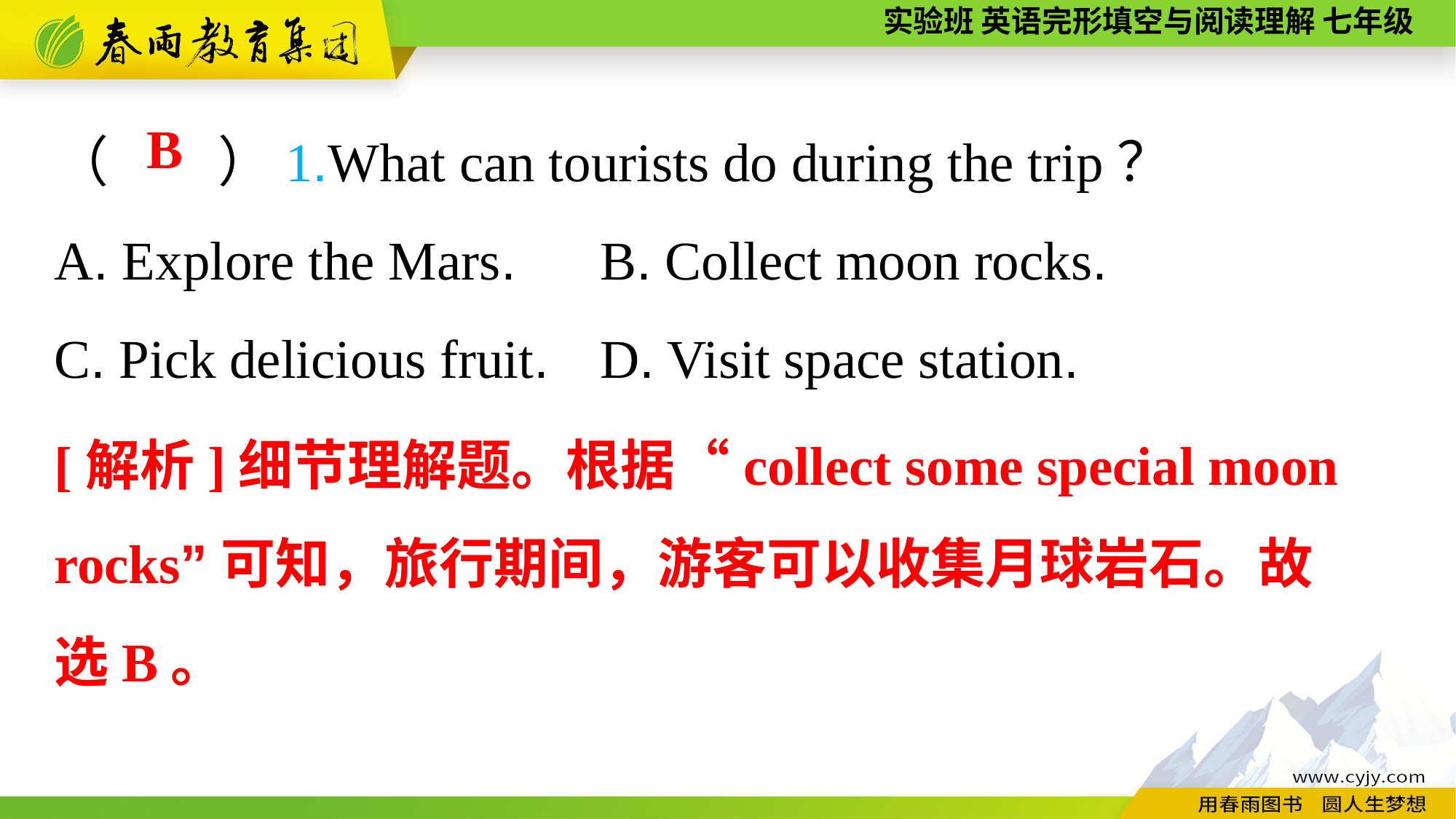

（　　）1.What can tourists do during the trip？
A. Explore the Mars.	B. Collect moon rocks.
C. Pick delicious fruit.	D. Visit space station.
B
[解析]细节理解题。根据“collect some special moon rocks”可知，旅行期间，游客可以收集月球岩石。故
选B。